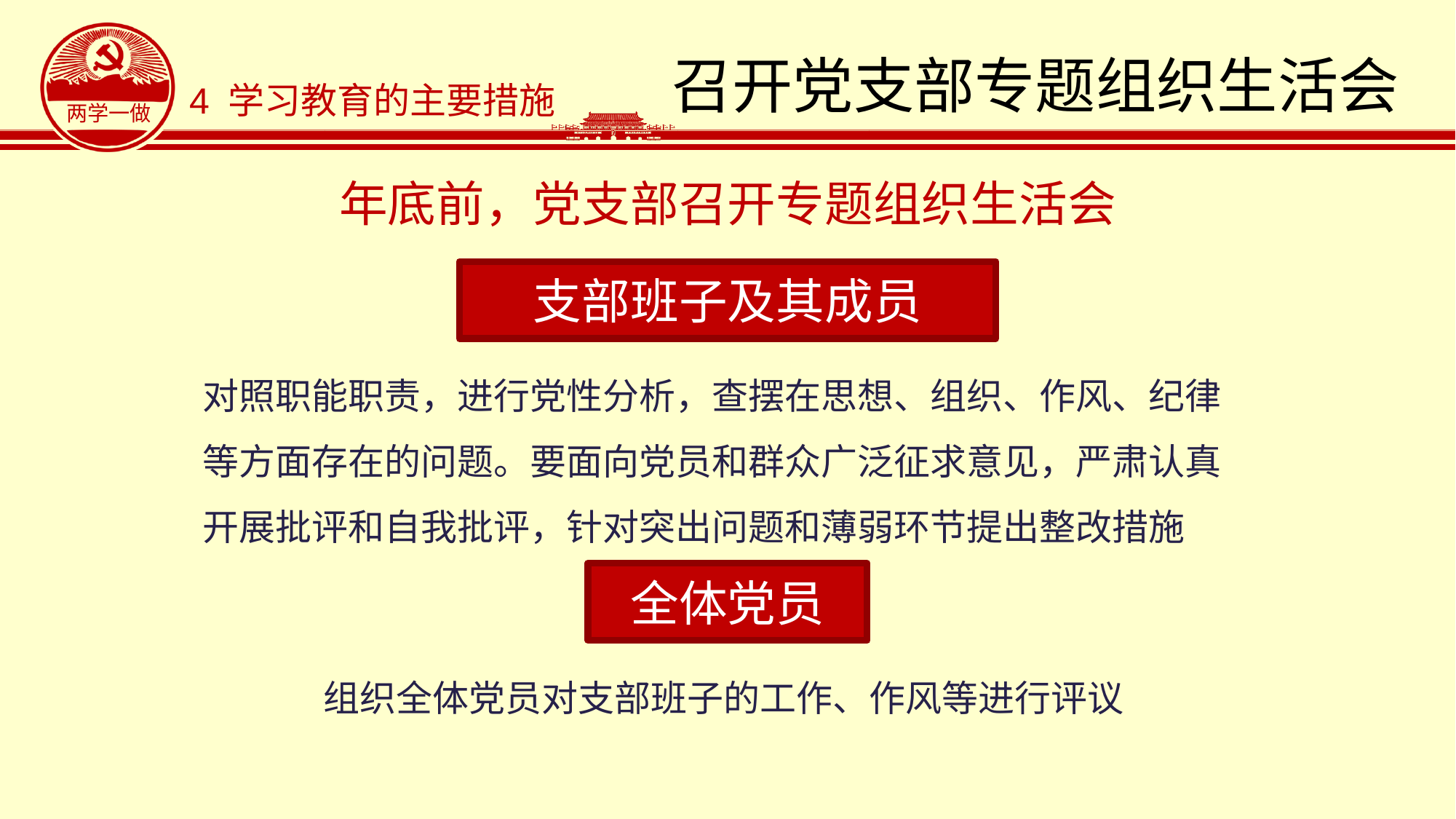

# 召开党支部专题组织生活会
4 学习教育的主要措施
年底前，党支部召开专题组织生活会
支部班子及其成员
对照职能职责，进行党性分析，查摆在思想、组织、作风、纪律等方面存在的问题。要面向党员和群众广泛征求意见，严肃认真开展批评和自我批评，针对突出问题和薄弱环节提出整改措施
全体党员
组织全体党员对支部班子的工作、作风等进行评议